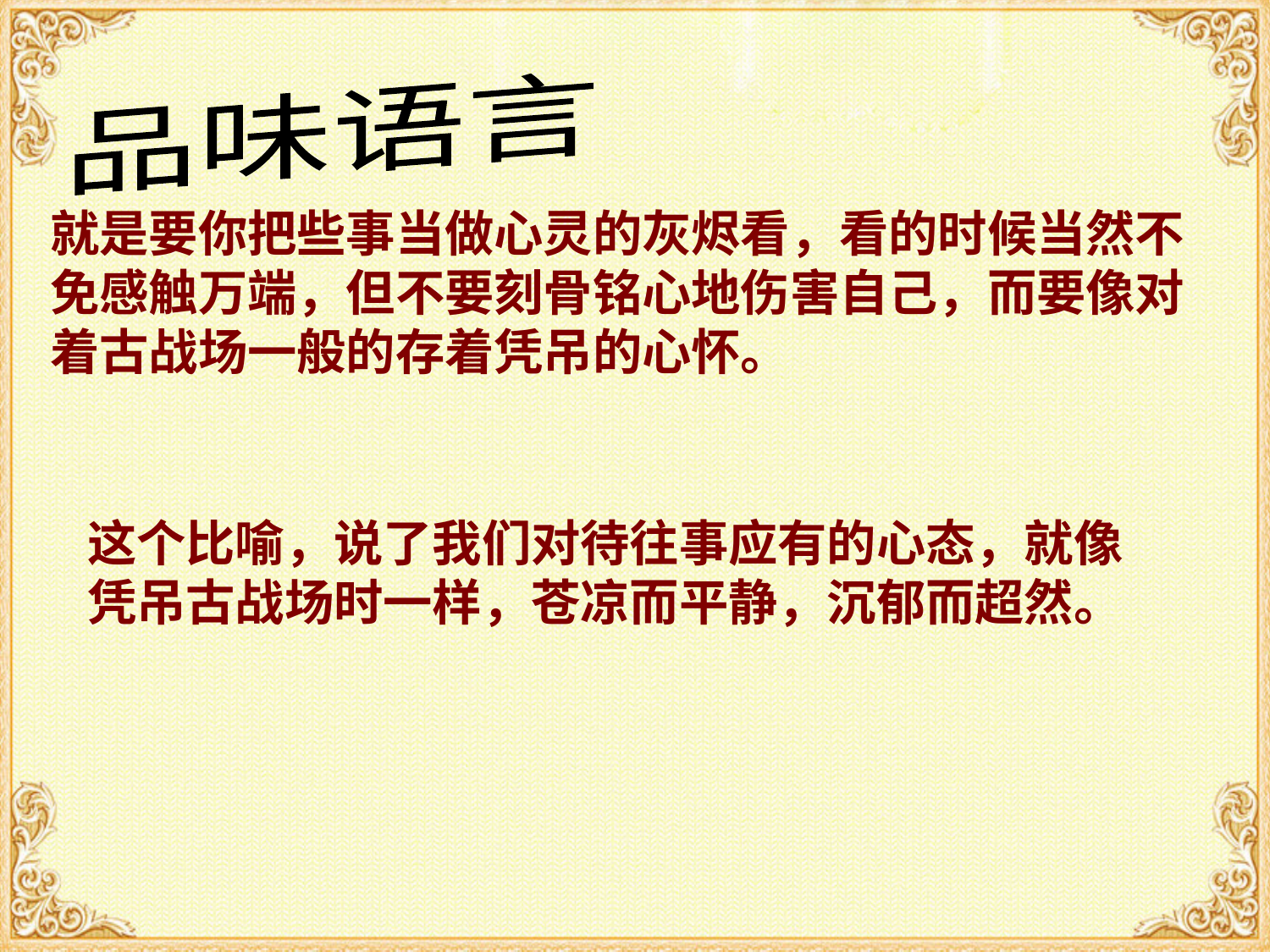

品味语言
就是要你把些事当做心灵的灰烬看，看的时候当然不免感触万端，但不要刻骨铭心地伤害自己，而要像对着古战场一般的存着凭吊的心怀。
这个比喻，说了我们对待往事应有的心态，就像凭吊古战场时一样，苍凉而平静，沉郁而超然。